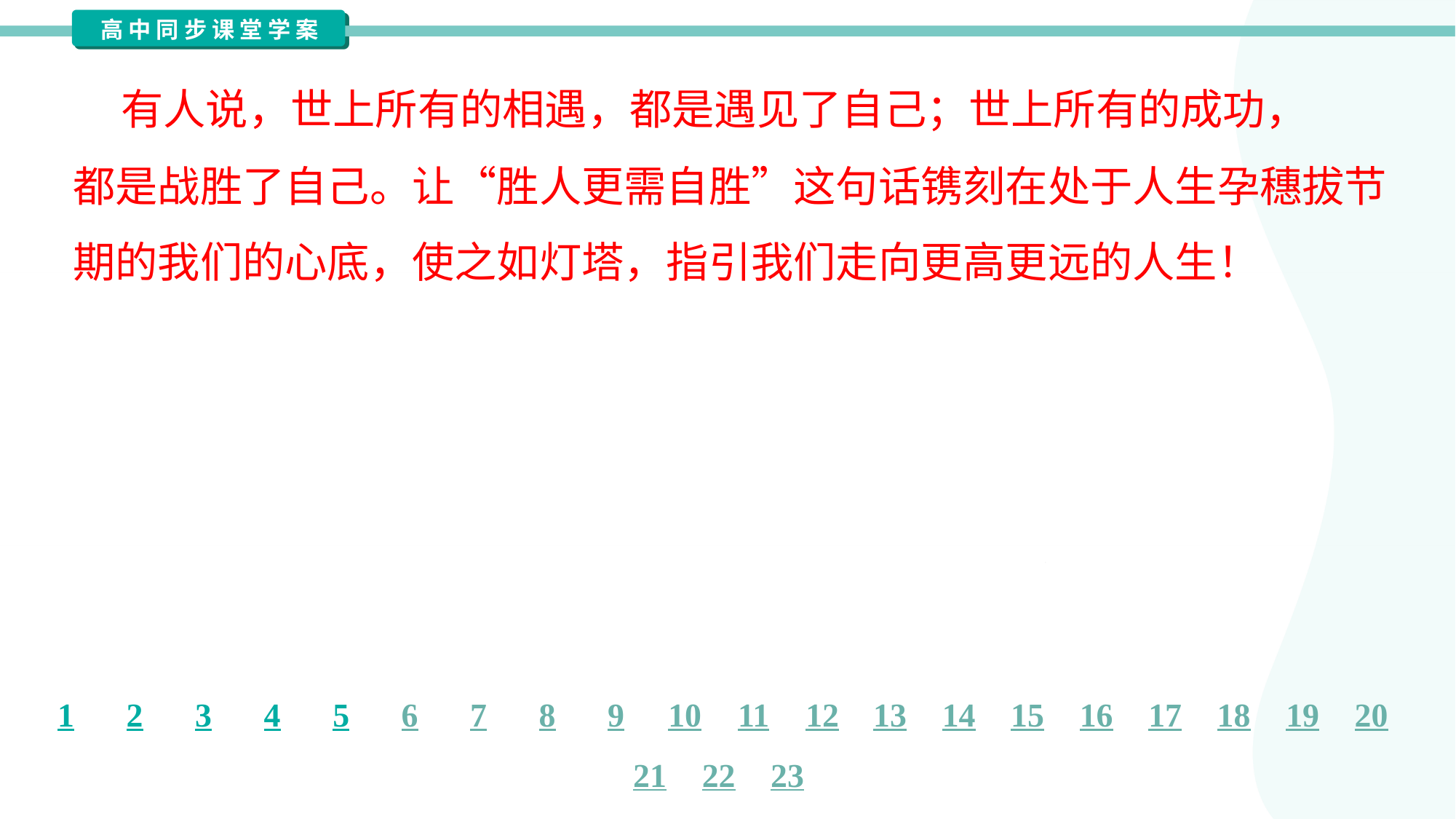

有人说，世上所有的相遇，都是遇见了自己；世上所有的成功，
都是战胜了自己。让“胜人更需自胜”这句话镌刻在处于人生孕穗拔节
期的我们的心底，使之如灯塔，指引我们走向更高更远的人生！